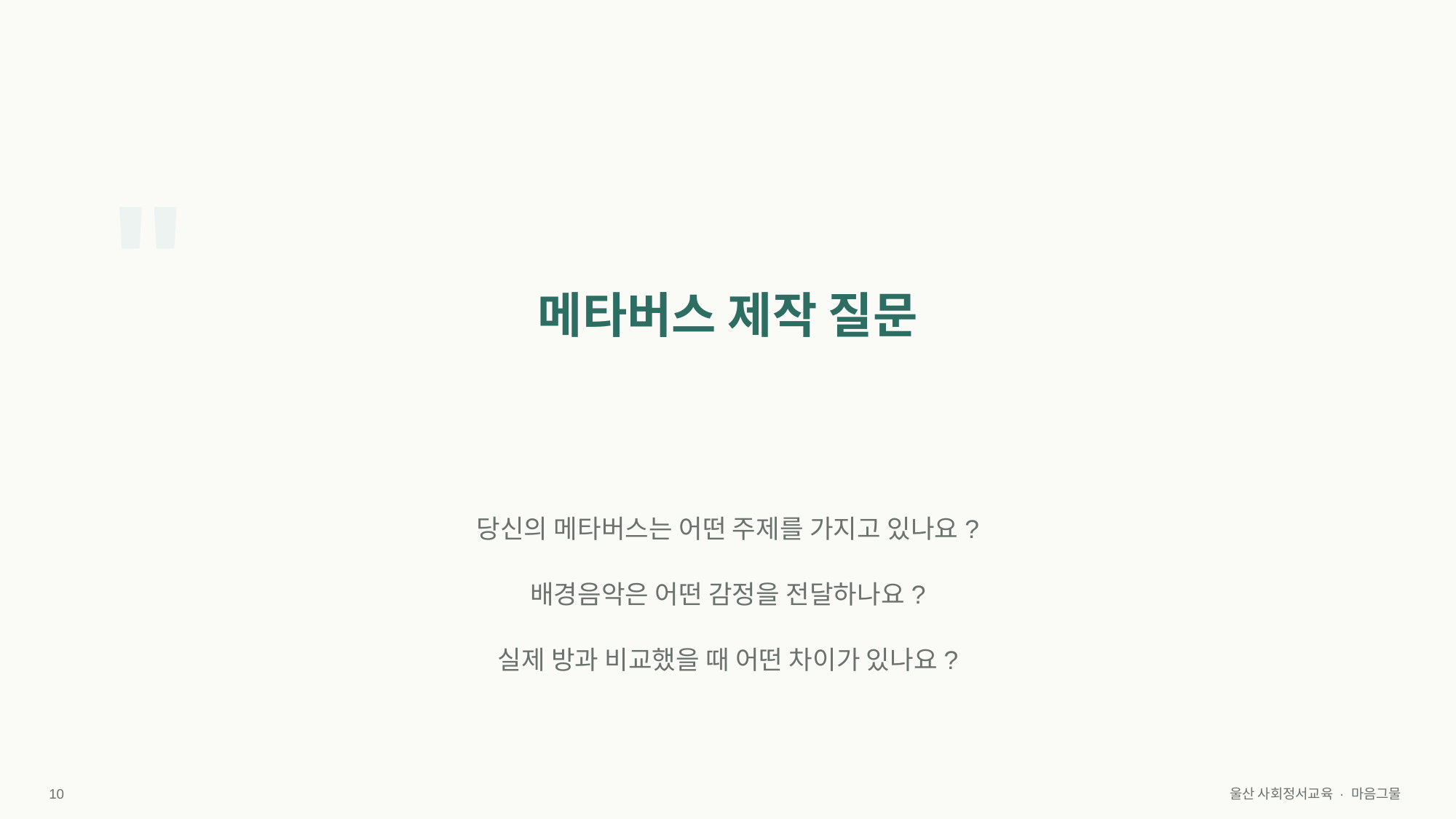

"
메타버스 제작 질문
당신의 메타버스는 어떤 주제를 가지고 있나요?
배경음악은 어떤 감정을 전달하나요?
실제 방과 비교했을 때 어떤 차이가 있나요?
10
울산 사회정서교육 · 마음그물